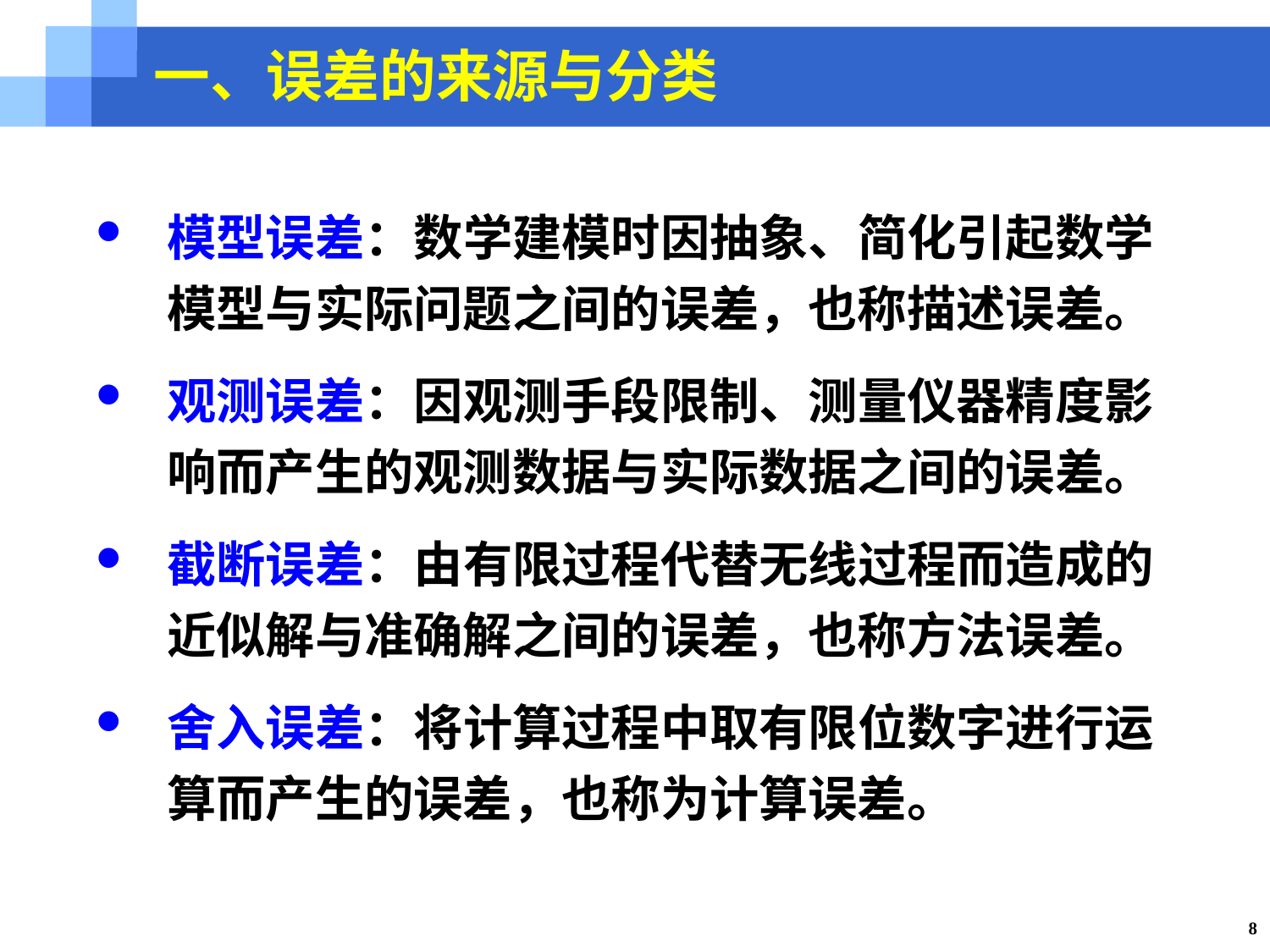

一、误差的来源与分类
模型误差：数学建模时因抽象、简化引起数学模型与实际问题之间的误差，也称描述误差。
观测误差：因观测手段限制、测量仪器精度影响而产生的观测数据与实际数据之间的误差。
截断误差：由有限过程代替无线过程而造成的近似解与准确解之间的误差，也称方法误差。
舍入误差：将计算过程中取有限位数字进行运算而产生的误差，也称为计算误差。
8